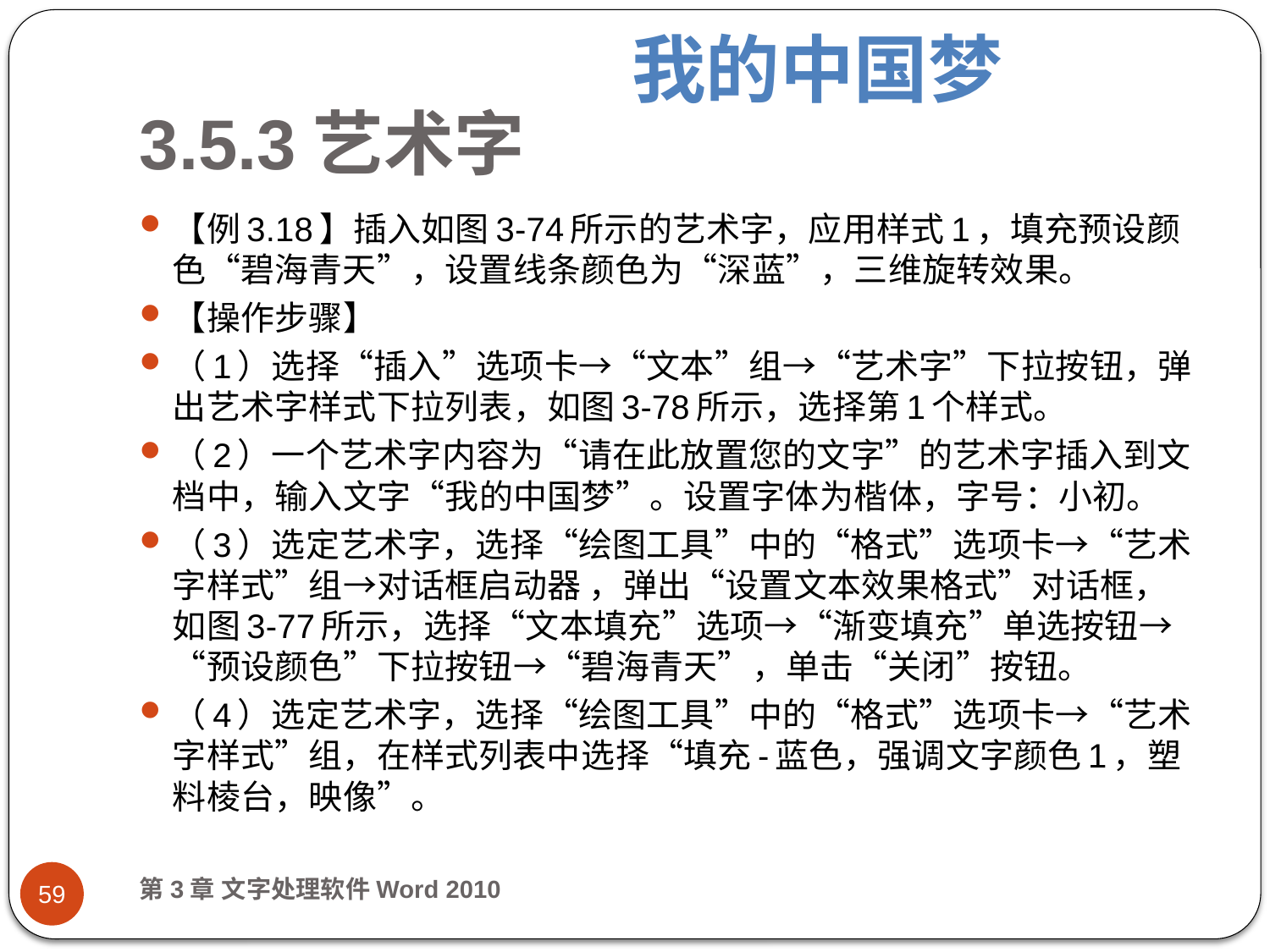

我的中国梦
# 3.5.3艺术字
【例3.18】插入如图3-74所示的艺术字，应用样式1，填充预设颜色“碧海青天”，设置线条颜色为“深蓝”，三维旋转效果。
【操作步骤】
（1）选择“插入”选项卡→“文本”组→“艺术字”下拉按钮，弹出艺术字样式下拉列表，如图3-78所示，选择第1个样式。
（2）一个艺术字内容为“请在此放置您的文字”的艺术字插入到文档中，输入文字“我的中国梦”。设置字体为楷体，字号：小初。
（3）选定艺术字，选择“绘图工具”中的“格式”选项卡→“艺术字样式”组→对话框启动器 ，弹出“设置文本效果格式”对话框，如图3-77所示，选择“文本填充”选项→“渐变填充”单选按钮→“预设颜色”下拉按钮→“碧海青天”，单击“关闭”按钮。
（4）选定艺术字，选择“绘图工具”中的“格式”选项卡→“艺术字样式”组，在样式列表中选择“填充-蓝色，强调文字颜色1，塑料棱台，映像”。

第3章 文字处理软件Word 2010
59